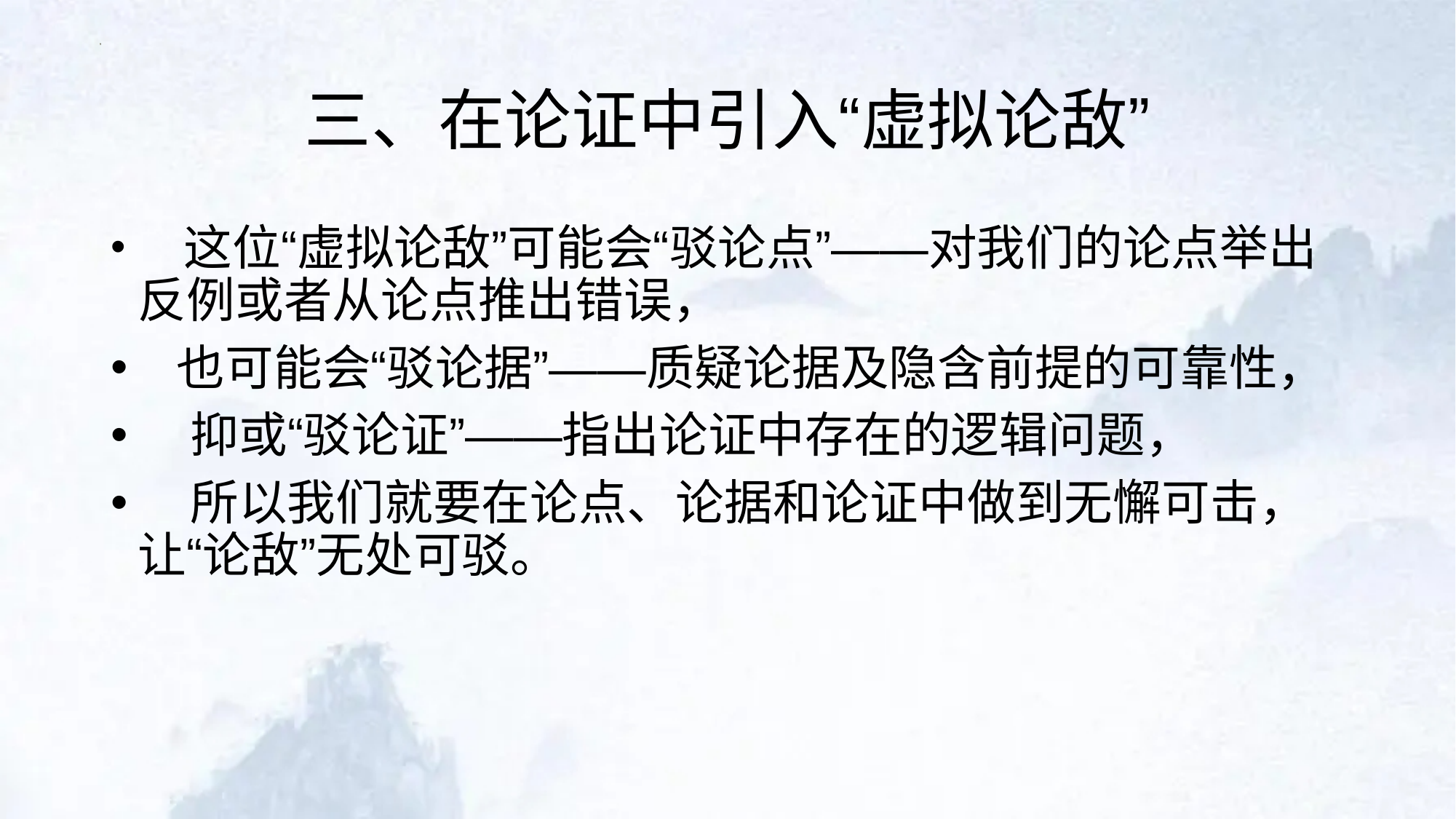

# 三、在论证中引入“虚拟论敌”
   这位“虚拟论敌”可能会“驳论点”——对我们的论点举出反例或者从论点推出错误，
  也可能会“驳论据”——质疑论据及隐含前提的可靠性，
   抑或“驳论证”——指出论证中存在的逻辑问题，
   所以我们就要在论点、论据和论证中做到无懈可击，让“论敌”无处可驳。